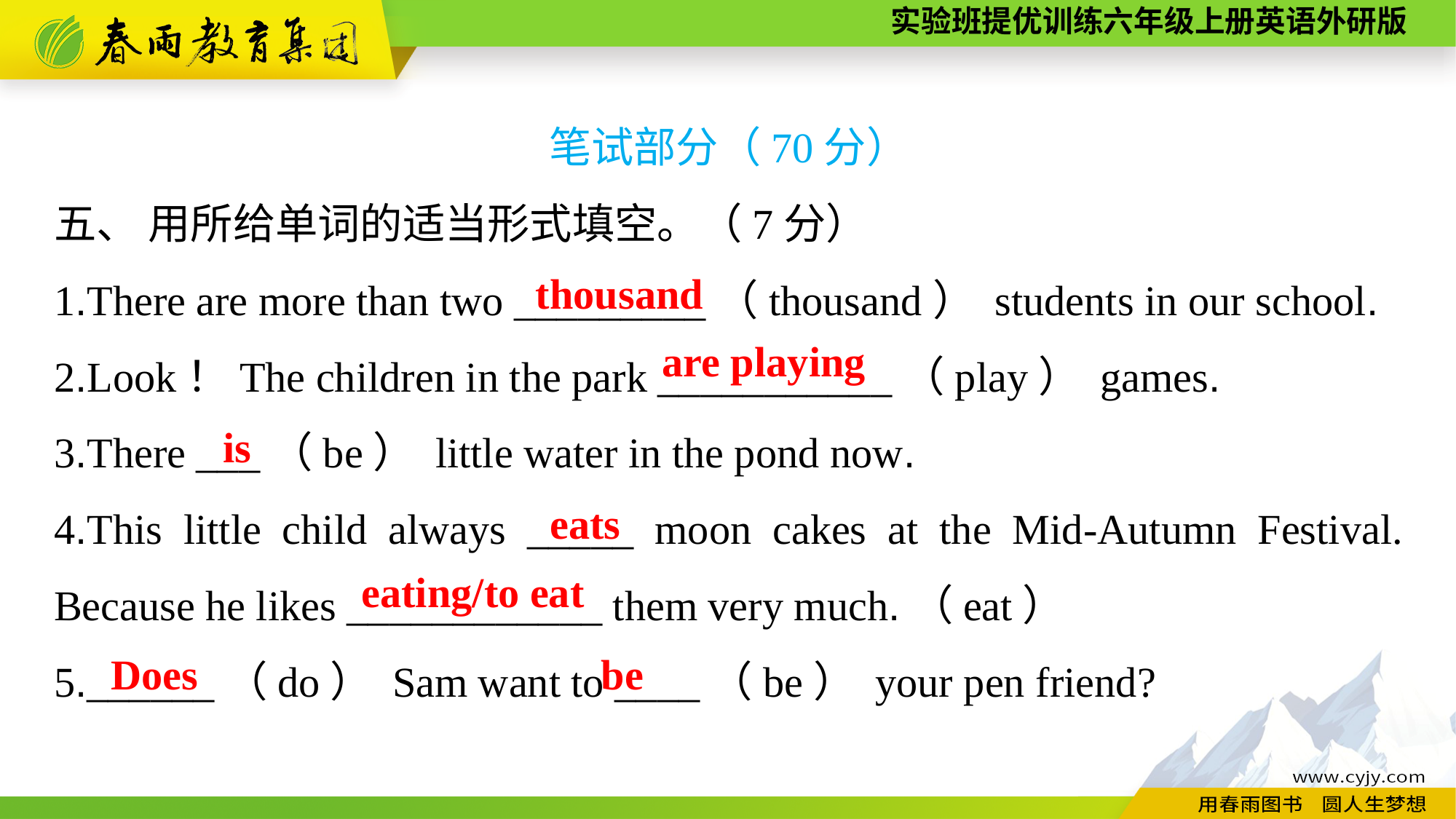

笔试部分（70分）
五、 用所给单词的适当形式填空。（7分）
1.There are more than two _________（thousand） students in our school.
2.Look！The children in the park ___________（play） games.
3.There ___（be） little water in the pond now.
4.This little child always _____ moon cakes at the Mid-Autumn Festival. Because he likes ____________ them very much.（eat）
5.______（do） Sam want to ____（be） your pen friend?
thousand
are playing
is
eats
eating/to eat
Does
be